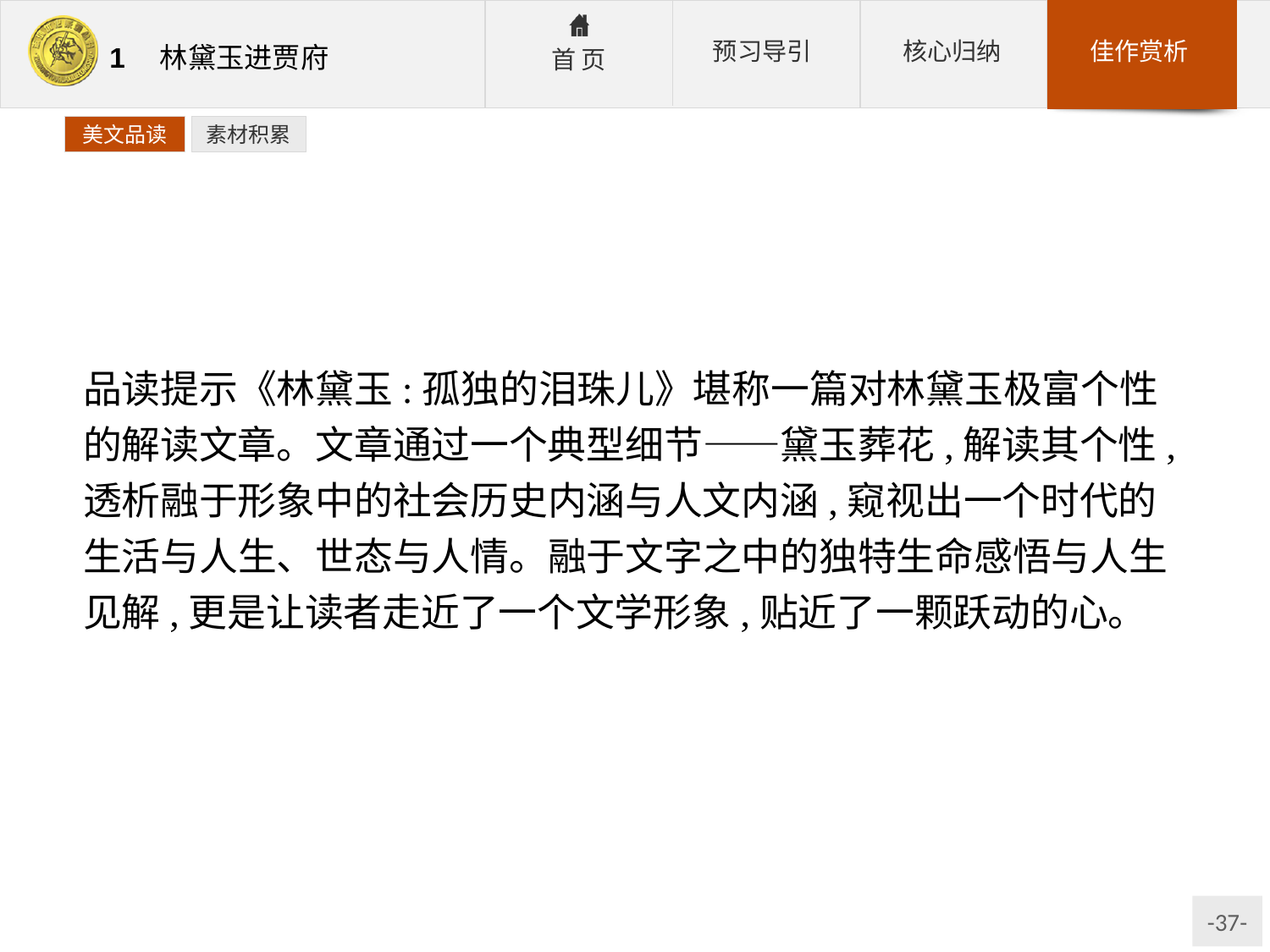

美文品读
素材积累
品读提示《林黛玉:孤独的泪珠儿》堪称一篇对林黛玉极富个性的解读文章。文章通过一个典型细节——黛玉葬花,解读其个性,透析融于形象中的社会历史内涵与人文内涵,窥视出一个时代的生活与人生、世态与人情。融于文字之中的独特生命感悟与人生见解,更是让读者走近了一个文学形象,贴近了一颗跃动的心。